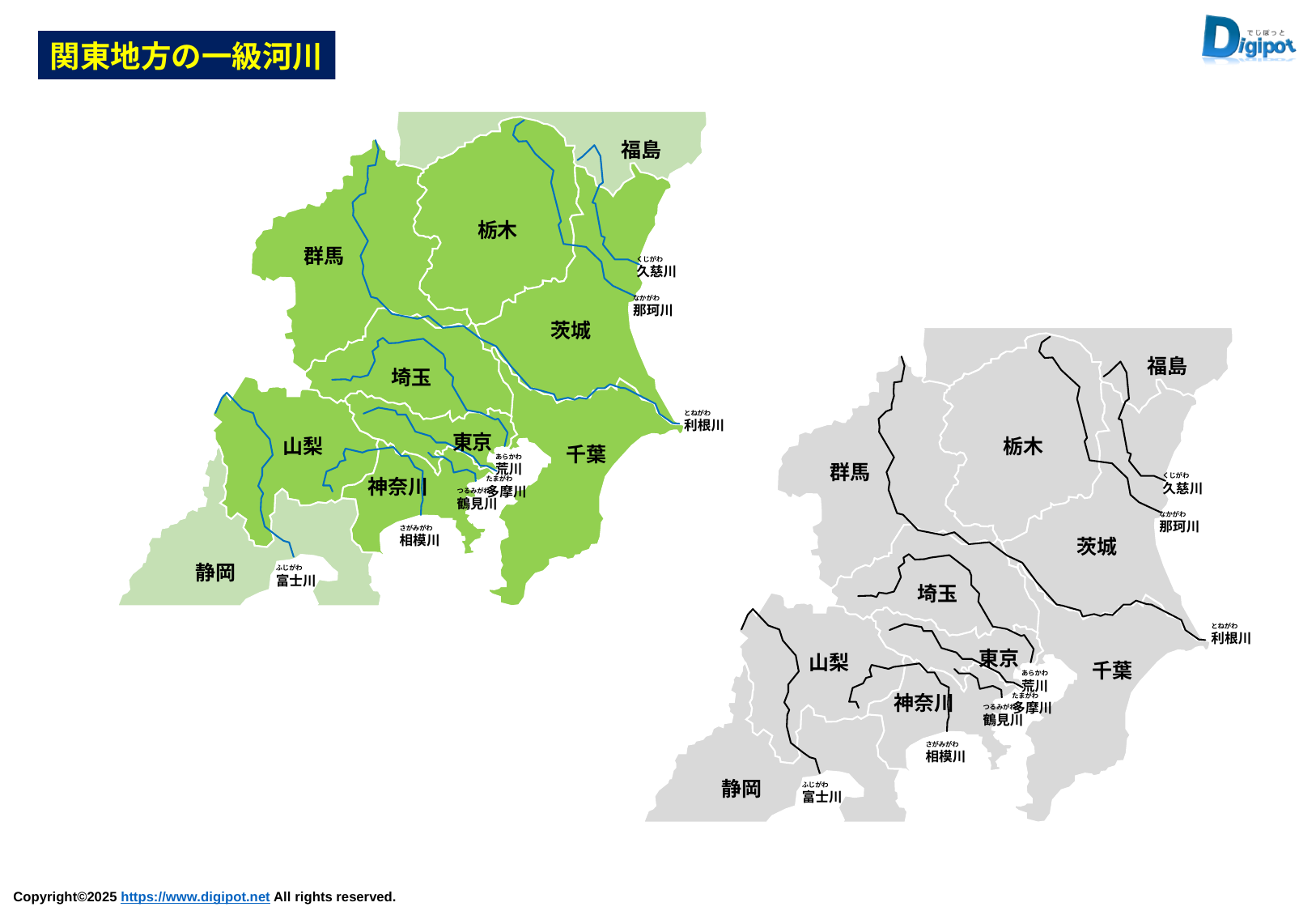

関東地方の一級河川

福島
栃木
群馬
茨城
埼玉
東京
山梨
千葉
神奈川
静岡
くじがわ
久慈川
なかがわ
那珂川
とねがわ
利根川
あらかわ
荒川
たまがわ
多摩川
つるみがわ
鶴見川
さがみがわ
相模川
ふじがわ
富士川

福島
栃木
群馬
茨城
埼玉
東京
山梨
千葉
神奈川
静岡
くじがわ
久慈川
なかがわ
那珂川
とねがわ
利根川
あらかわ
荒川
たまがわ
多摩川
つるみがわ
鶴見川
さがみがわ
相模川
ふじがわ
富士川